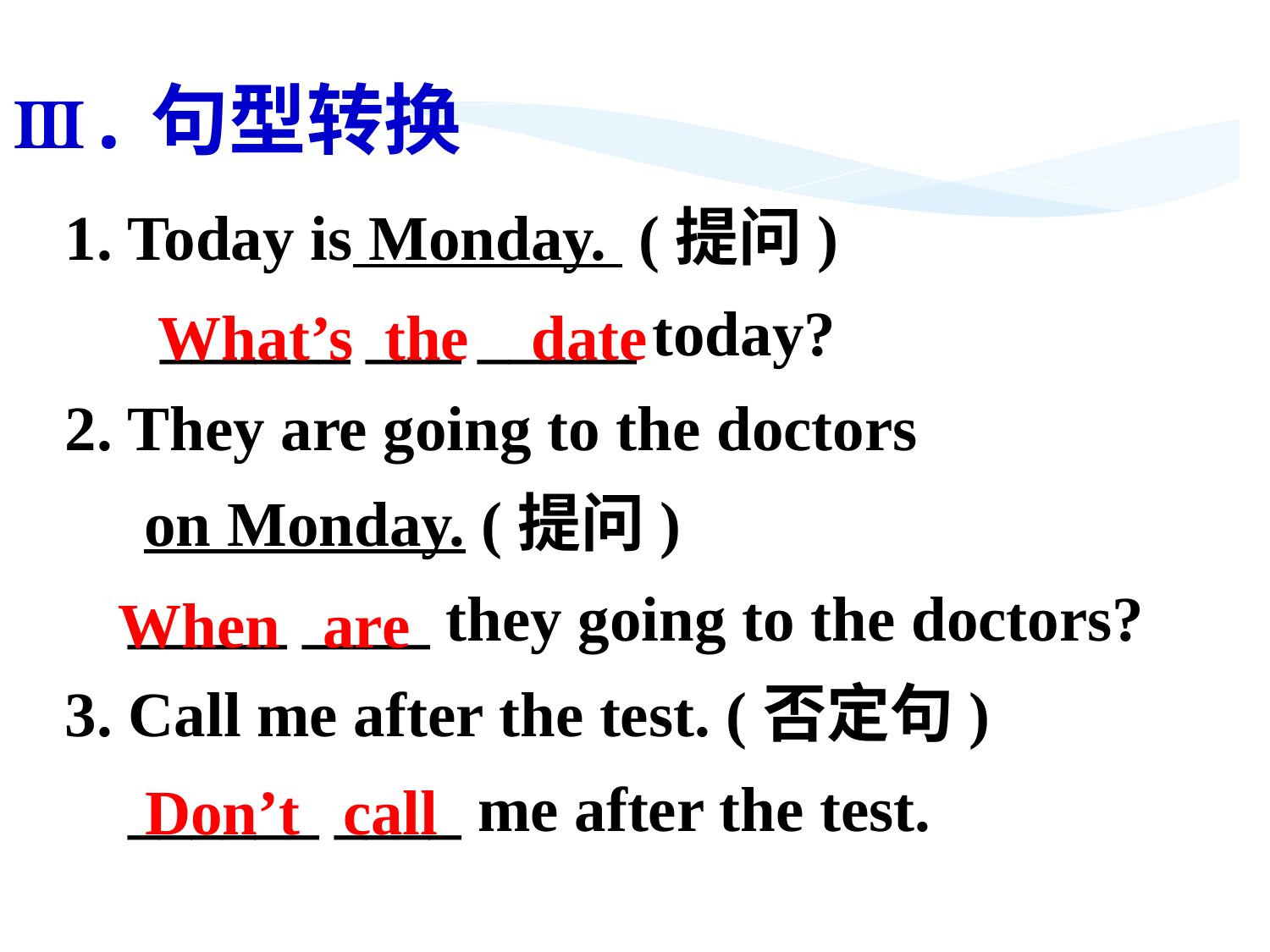

Ⅲ.句型转换
1. Today is Monday.  (提问)
      ______ ___ _____ today?
2. They are going to the doctors
     on Monday. (提问)
    _____ ____ they going to the doctors?
3. Call me after the test. (否定句)
    ______ ____ me after the test.
What’s
the
date
When   are
Don’t   call